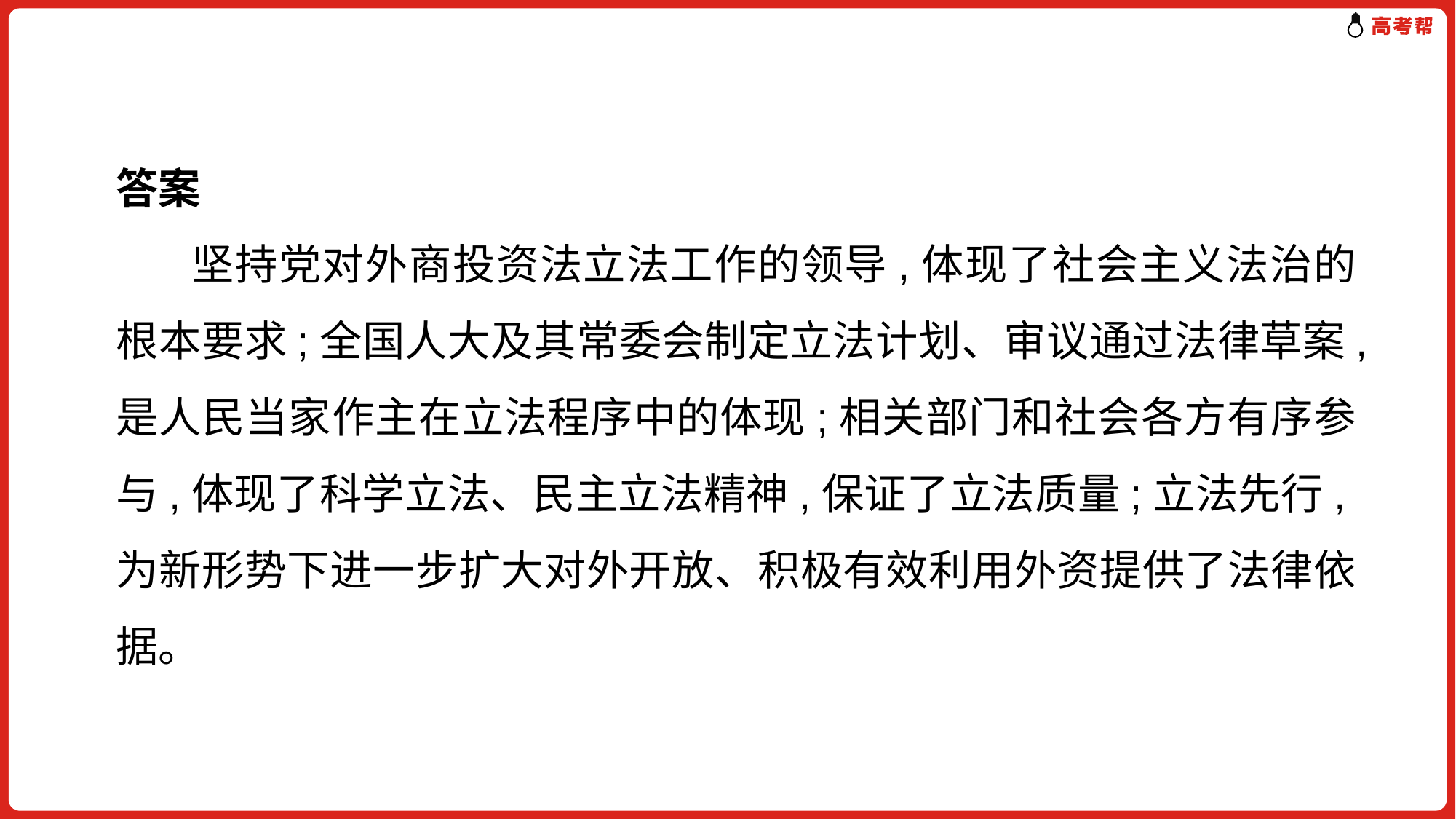

答案
      坚持党对外商投资法立法工作的领导,体现了社会主义法治的根本要求;全国人大及其常委会制定立法计划、审议通过法律草案,是人民当家作主在立法程序中的体现;相关部门和社会各方有序参与,体现了科学立法、民主立法精神,保证了立法质量;立法先行,为新形势下进一步扩大对外开放、积极有效利用外资提供了法律依据。